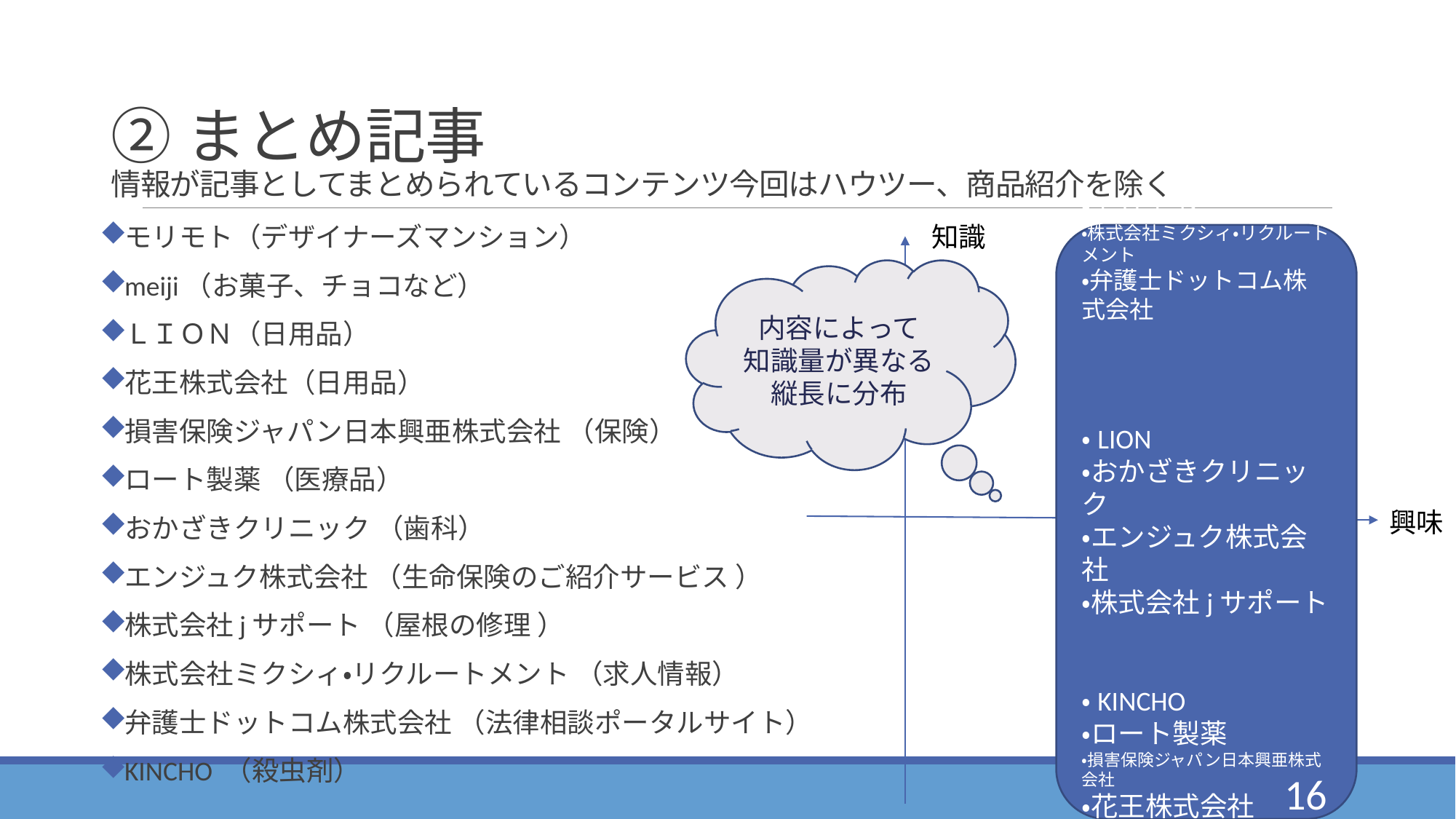

# ②まとめ記事 情報が記事としてまとめられているコンテンツ今回はハウツー、商品紹介を除く
知識
・モリモト
・株式会社ミクシィ・リクルートメント
・弁護士ドットコム株式会社

・LION
・おかざきクリニック
・エンジュク株式会社
・株式会社jサポート

・KINCHO
・ロート製薬
・損害保険ジャパン日本興亜株式会社
・花王株式会社
・meiji
興味
モリモト（デザイナーズマンション）
meiji（お菓子、チョコなど）
ＬＩＯＮ（日用品）
花王株式会社（日用品）
損害保険ジャパン日本興亜株式会社 （保険）
ロート製薬 （医療品）
おかざきクリニック （歯科）
エンジュク株式会社 （生命保険のご紹介サービス ）
株式会社jサポート （屋根の修理 ）
株式会社ミクシィ・リクルートメント （求人情報）
弁護士ドットコム株式会社 （法律相談ポータルサイト）
KINCHO （殺虫剤）
内容によって
知識量が異なる
縦長に分布
16